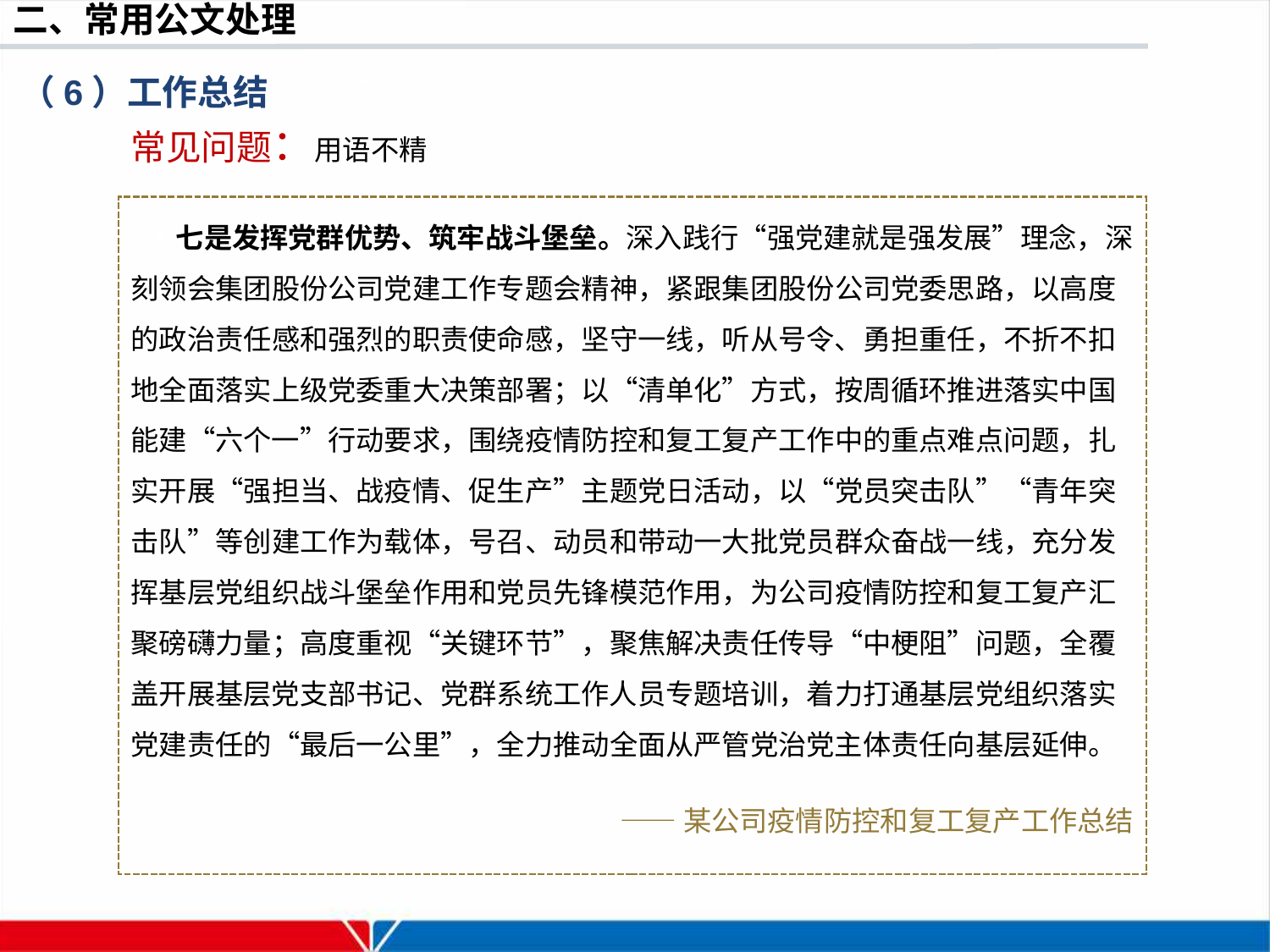

（6）工作总结
常见问题：用语不精
      七是发挥党群优势、筑牢战斗堡垒。深入践行“强党建就是强发展”理念，深刻领会集团股份公司党建工作专题会精神，紧跟集团股份公司党委思路，以高度的政治责任感和强烈的职责使命感，坚守一线，听从号令、勇担重任，不折不扣地全面落实上级党委重大决策部署；以“清单化”方式，按周循环推进落实中国能建“六个一”行动要求，围绕疫情防控和复工复产工作中的重点难点问题，扎实开展“强担当、战疫情、促生产”主题党日活动，以“党员突击队”“青年突击队”等创建工作为载体，号召、动员和带动一大批党员群众奋战一线，充分发挥基层党组织战斗堡垒作用和党员先锋模范作用，为公司疫情防控和复工复产汇聚磅礴力量；高度重视“关键环节”，聚焦解决责任传导“中梗阻”问题，全覆盖开展基层党支部书记、党群系统工作人员专题培训，着力打通基层党组织落实党建责任的“最后一公里”，全力推动全面从严管党治党主体责任向基层延伸。

 ——某公司疫情防控和复工复产工作总结